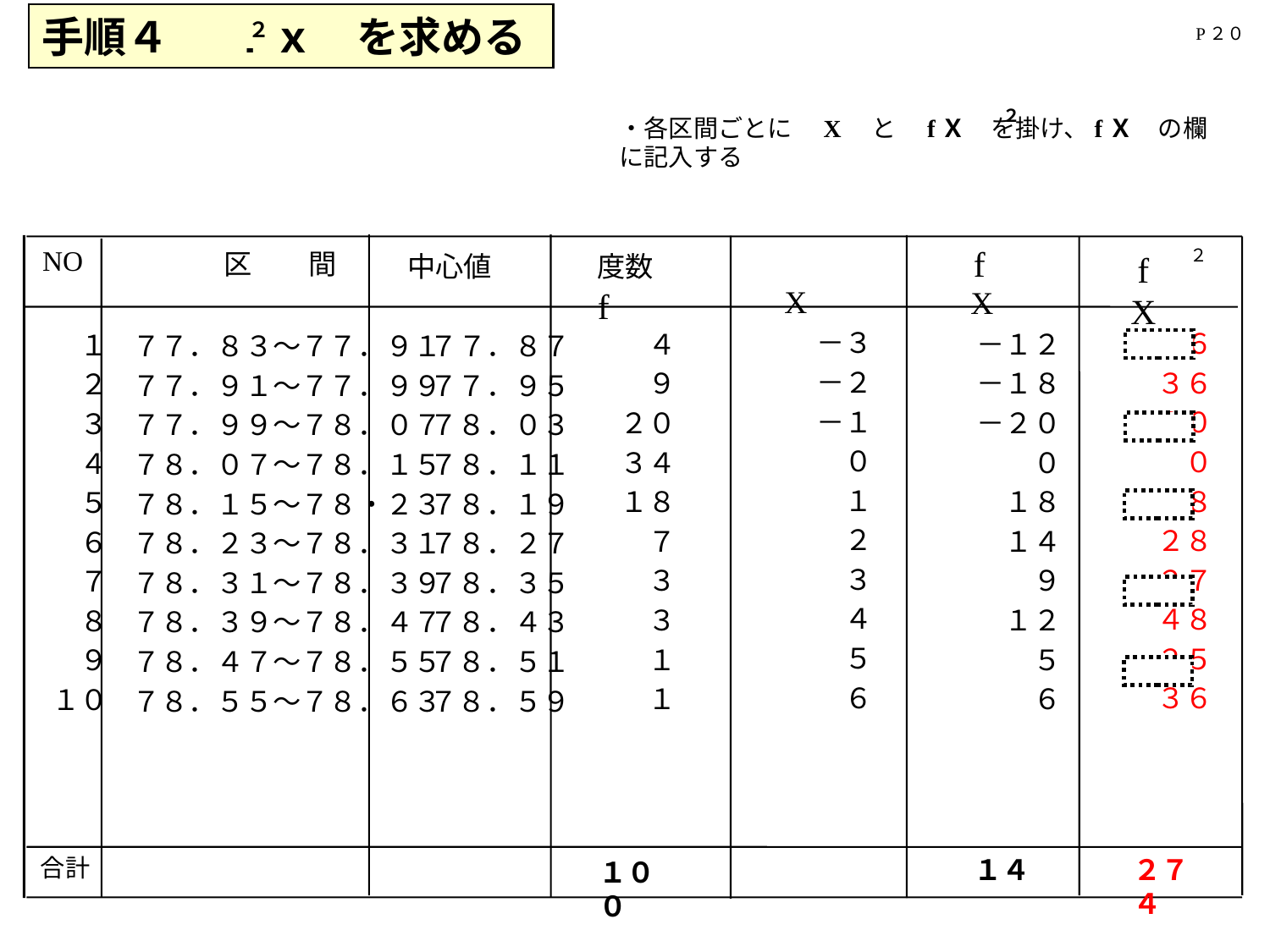

手順４ 　 ｆｘ　を求める
２
P２０
２
・各区間ごとに　X　と　fＸ　を掛け、fＸ　の欄に記入する

　X
１００
f
度数　f
NO
　X
　　　　区　　間
　X
　中心値
f

２
　－３
　－２
　－１
　　０
　　１
　　２
　　３
　　４
　　５
　　６
　　４
　　９
　２０
　３４
　１８
　　７
　　３
　　３
　　１
　　１
　－１２
　－１８
　－２０
　　　０
　　１８
　　１４
　　　９
　　１２
　　　５
　　　６
　１
　２
　３
　４
　５
　６
　７
　８
　９
１０
　７７．８３～７７．９１
　７７．９１～７７．９９
　７７．９９～７８．０７
　７８．０７～７８．１５
　７８．１５～７８・２３
　７８．２３～７８．３１
　７８．３１～７８．３９
　７８．３９～７８．４７
　７８．４７～７８．５５
　７８．５５～７８．６３
　７７．８７
　７７．９５
　７８．０３
　７８．１１
　７８．１９
　７８．２７
　７８．３５
　７８．４３
　７８．５１
　７８．５９
１４
　　３６
　　３６
　　２０
　　　０
　　１８
　　２８
　　２７
　　４８
　　２５
　　３６
２７４

合計